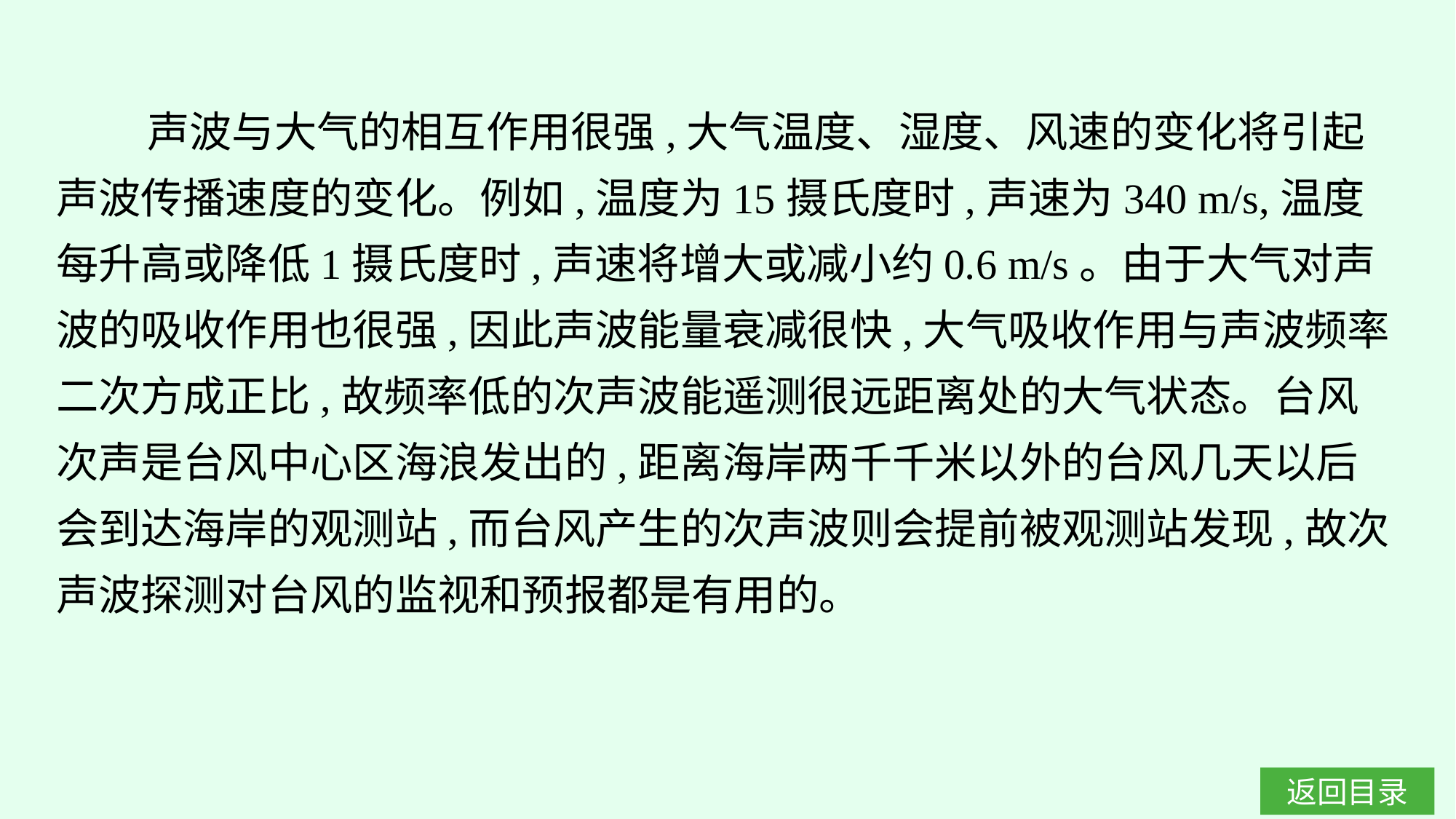

声波与大气的相互作用很强,大气温度、湿度、风速的变化将引起声波传播速度的变化。例如,温度为15摄氏度时,声速为340 m/s,温度每升高或降低1摄氏度时,声速将增大或减小约0.6 m/s。由于大气对声波的吸收作用也很强,因此声波能量衰减很快,大气吸收作用与声波频率二次方成正比,故频率低的次声波能遥测很远距离处的大气状态。台风次声是台风中心区海浪发出的,距离海岸两千千米以外的台风几天以后会到达海岸的观测站,而台风产生的次声波则会提前被观测站发现,故次声波探测对台风的监视和预报都是有用的。